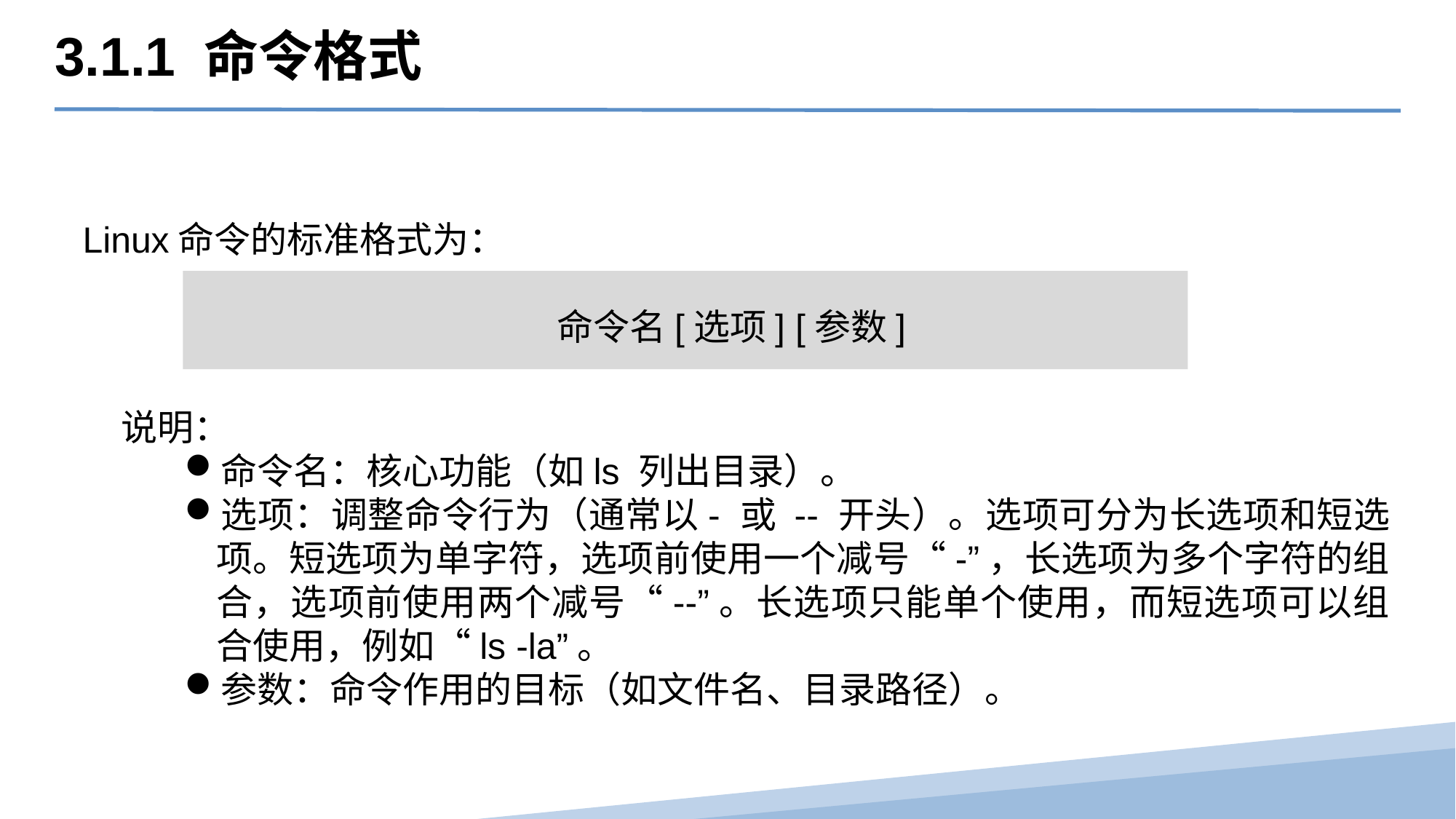

3.1.1 命令格式
 Linux命令的标准格式为：
命令名[选项] [参数]

说明：
命令名：核心功能（如ls 列出目录）。
选项：调整命令行为（通常以- 或 -- 开头）。选项可分为长选项和短选项。短选项为单字符，选项前使用一个减号“-”，长选项为多个字符的组合，选项前使用两个减号“--”。长选项只能单个使用，而短选项可以组合使用，例如“ls -la”。
参数：命令作用的目标（如文件名、目录路径）。